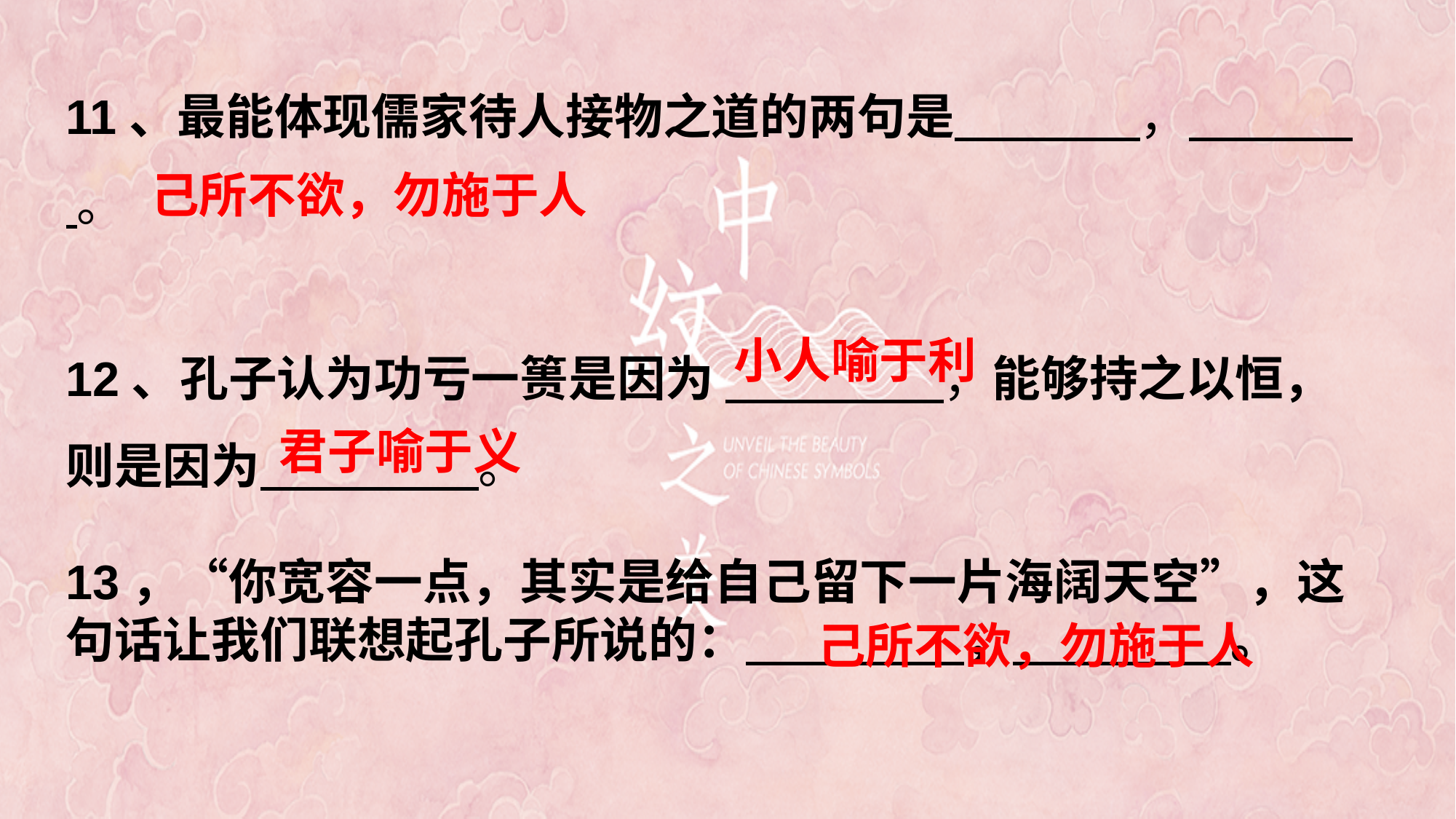

11、最能体现儒家待人接物之道的两句是                 ，                 。

12、孔子认为功亏一篑是因为                     ，能够持之以恒，则是因为                    。

13，“你宽容一点，其实是给自己留下一片海阔天空”，这句话让我们联想起孔子所说的：                    ，                    。
己所不欲，勿施于人
小人喻于利
君子喻于义
己所不欲，勿施于人